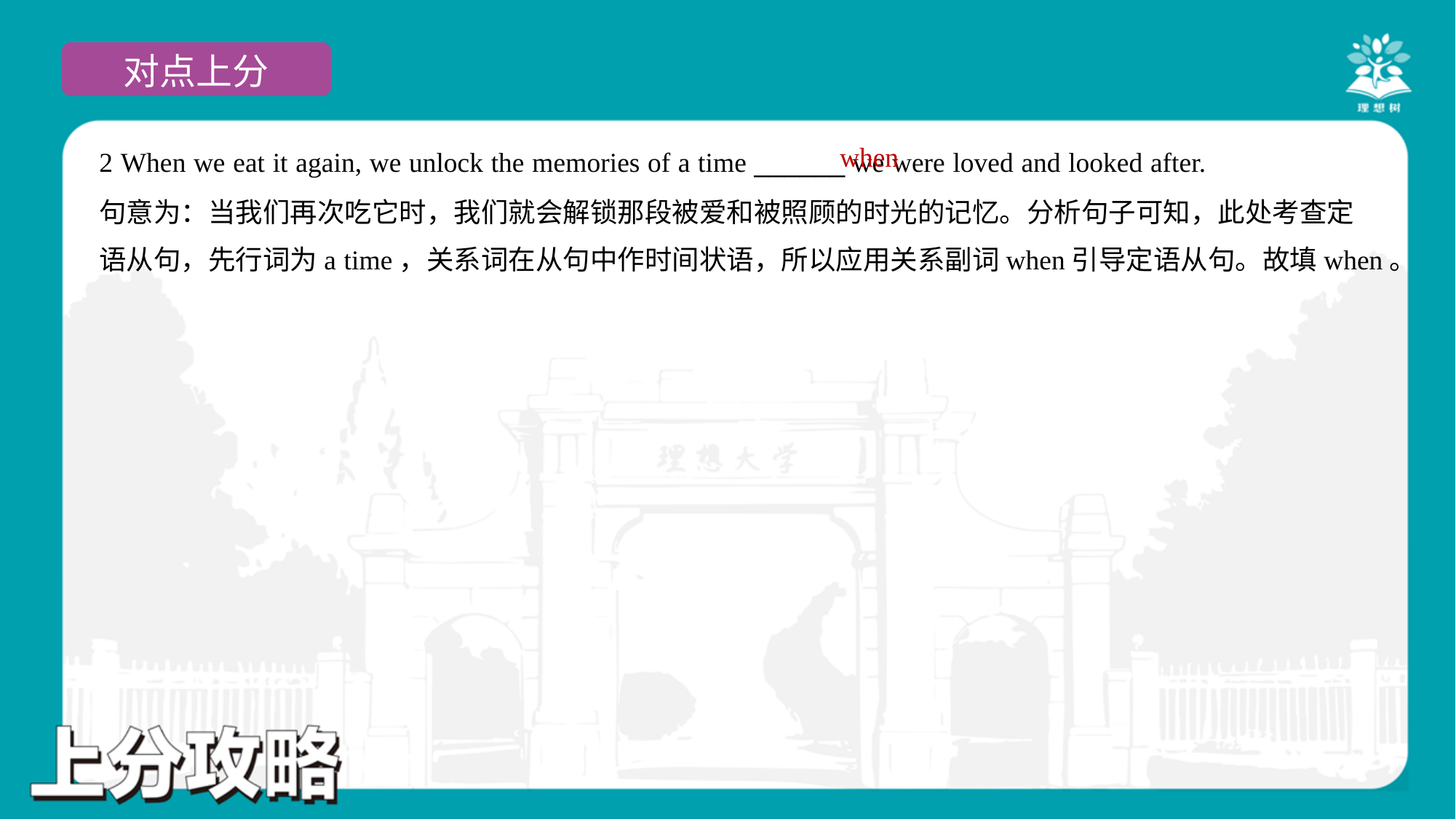

when
2 When we eat it again, we unlock the memories of a time ______ we were loved and looked after.
句意为：当我们再次吃它时，我们就会解锁那段被爱和被照顾的时光的记忆。分析句子可知，此处考查定
语从句，先行词为a time，关系词在从句中作时间状语，所以应用关系副词when引导定语从句。故填when。